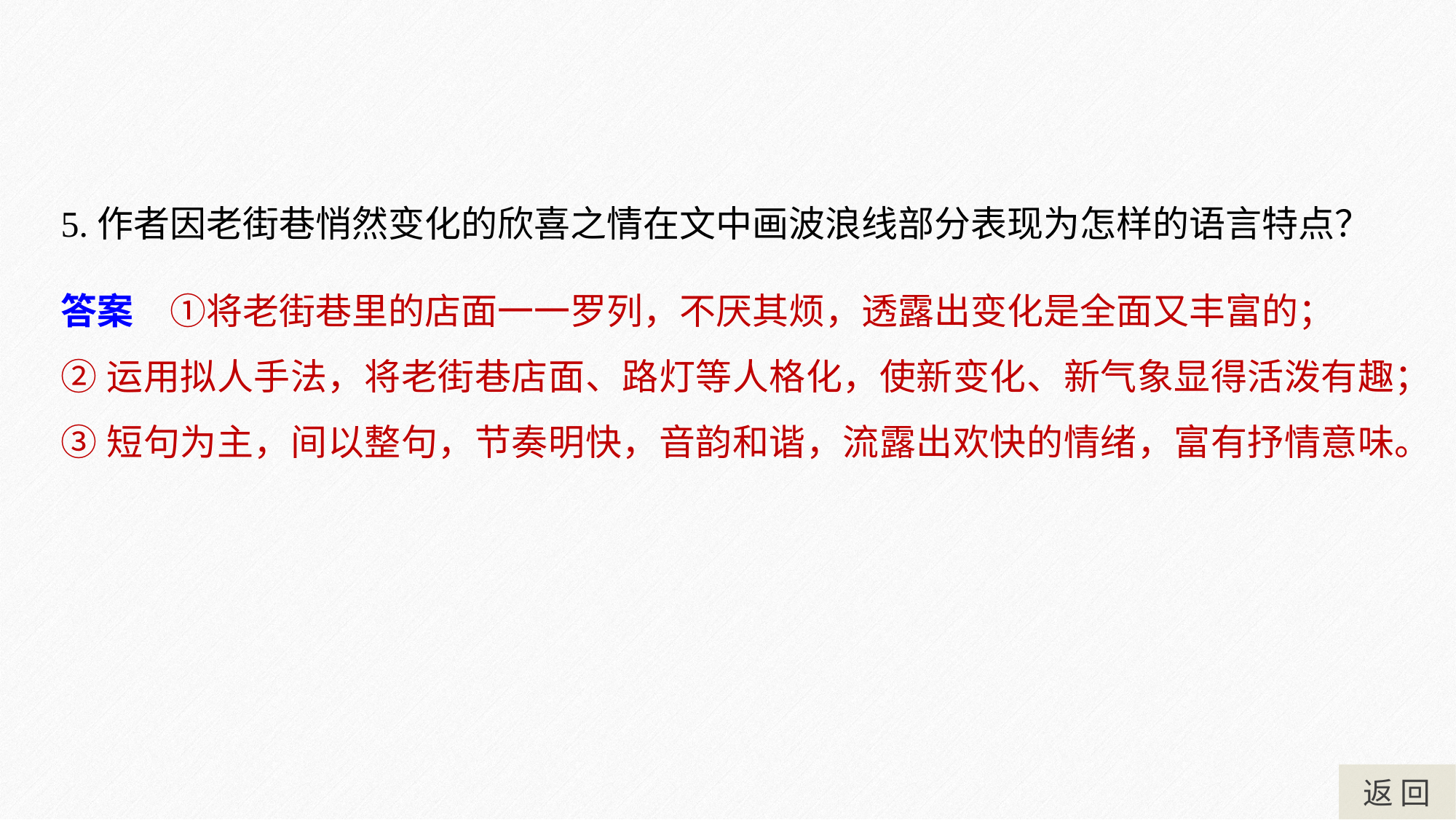

5.作者因老街巷悄然变化的欣喜之情在文中画波浪线部分表现为怎样的语言特点？
答案　①将老街巷里的店面一一罗列，不厌其烦，透露出变化是全面又丰富的；
②运用拟人手法，将老街巷店面、路灯等人格化，使新变化、新气象显得活泼有趣；
③短句为主，间以整句，节奏明快，音韵和谐，流露出欢快的情绪，富有抒情意味。
返 回